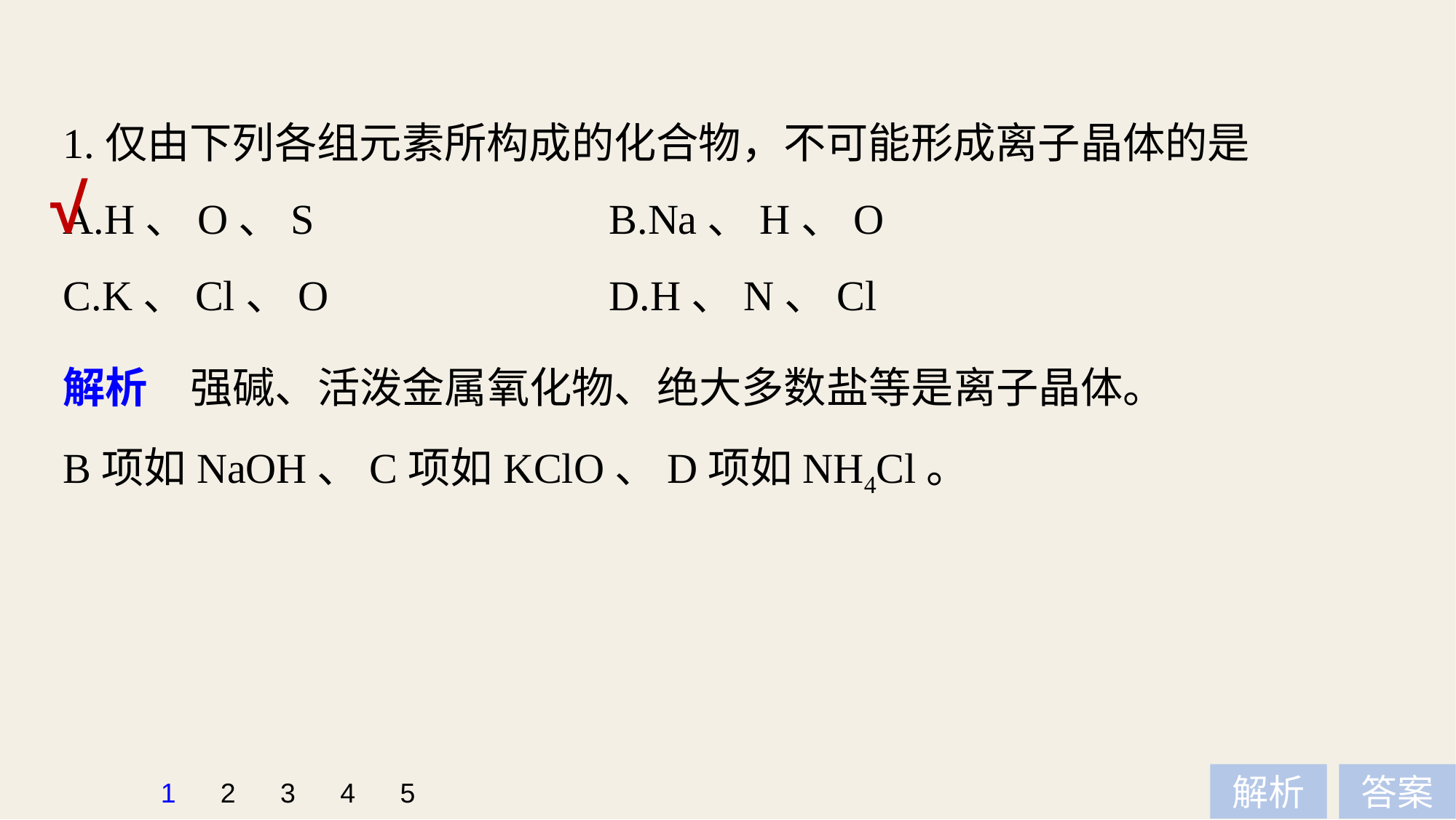

1.仅由下列各组元素所构成的化合物，不可能形成离子晶体的是
A.H、O、S  			B.Na、H、O
C.K、Cl、O  			D.H、N、Cl
√
解析　强碱、活泼金属氧化物、绝大多数盐等是离子晶体。
B项如NaOH、C项如KClO、D项如NH4Cl。
1
2
3
4
5
解析
答案